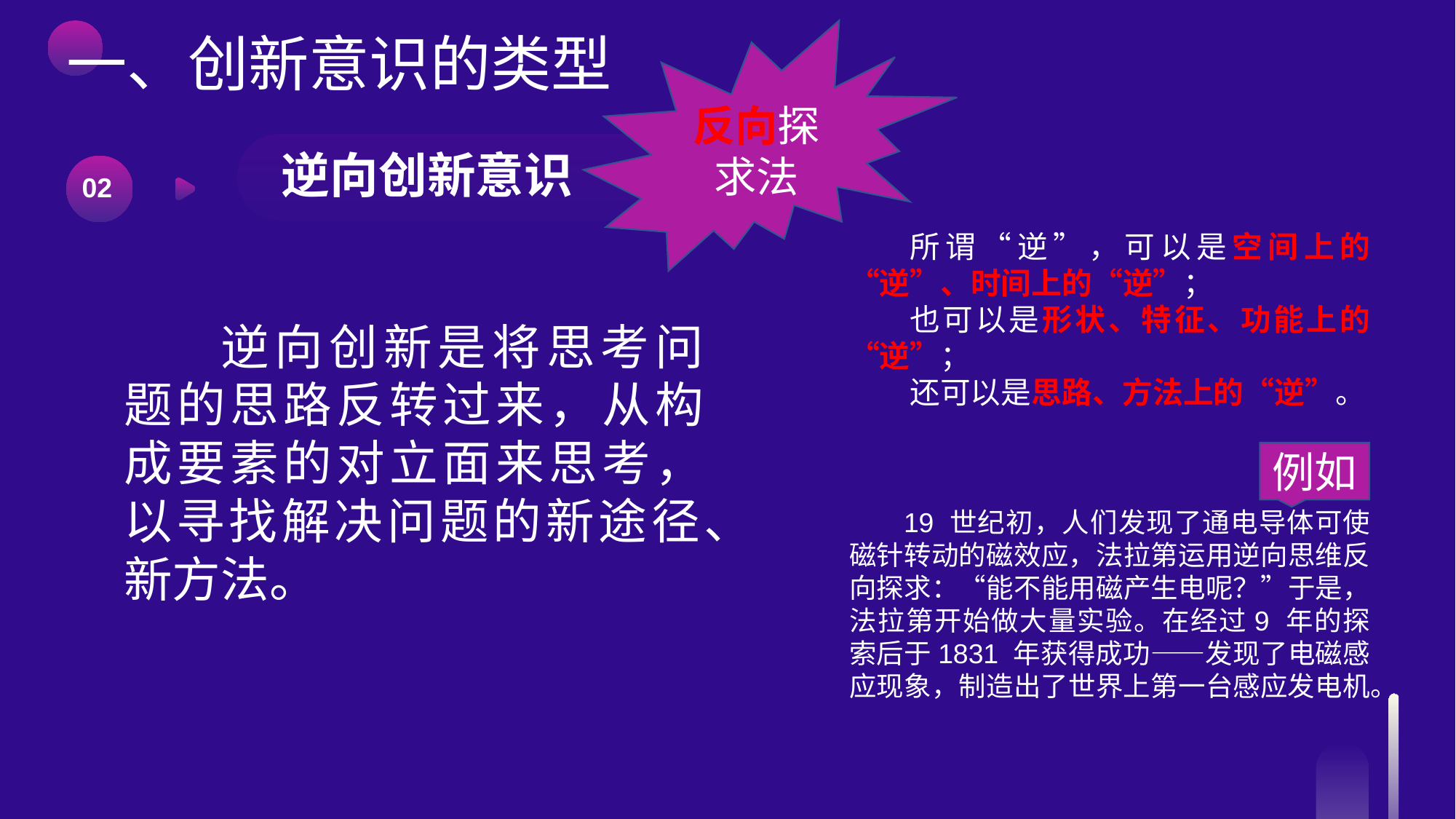

反向探求法
一、创新意识的类型

逆向创新意识

02

所谓“逆”，可以是空间上的“逆”、时间上的“逆”；
也可以是形状、特征、功能上的“逆”；
还可以是思路、方法上的“逆”。

逆向创新是将思考问题的思路反转过来，从构成要素的对立面来思考，以寻找解决问题的新途径、新方法。
例如
19 世纪初，人们发现了通电导体可使磁针转动的磁效应，法拉第运用逆向思维反向探求：“能不能用磁产生电呢？”于是，法拉第开始做大量实验。在经过9 年的探索后于1831 年获得成功——发现了电磁感应现象，制造出了世界上第一台感应发电机。